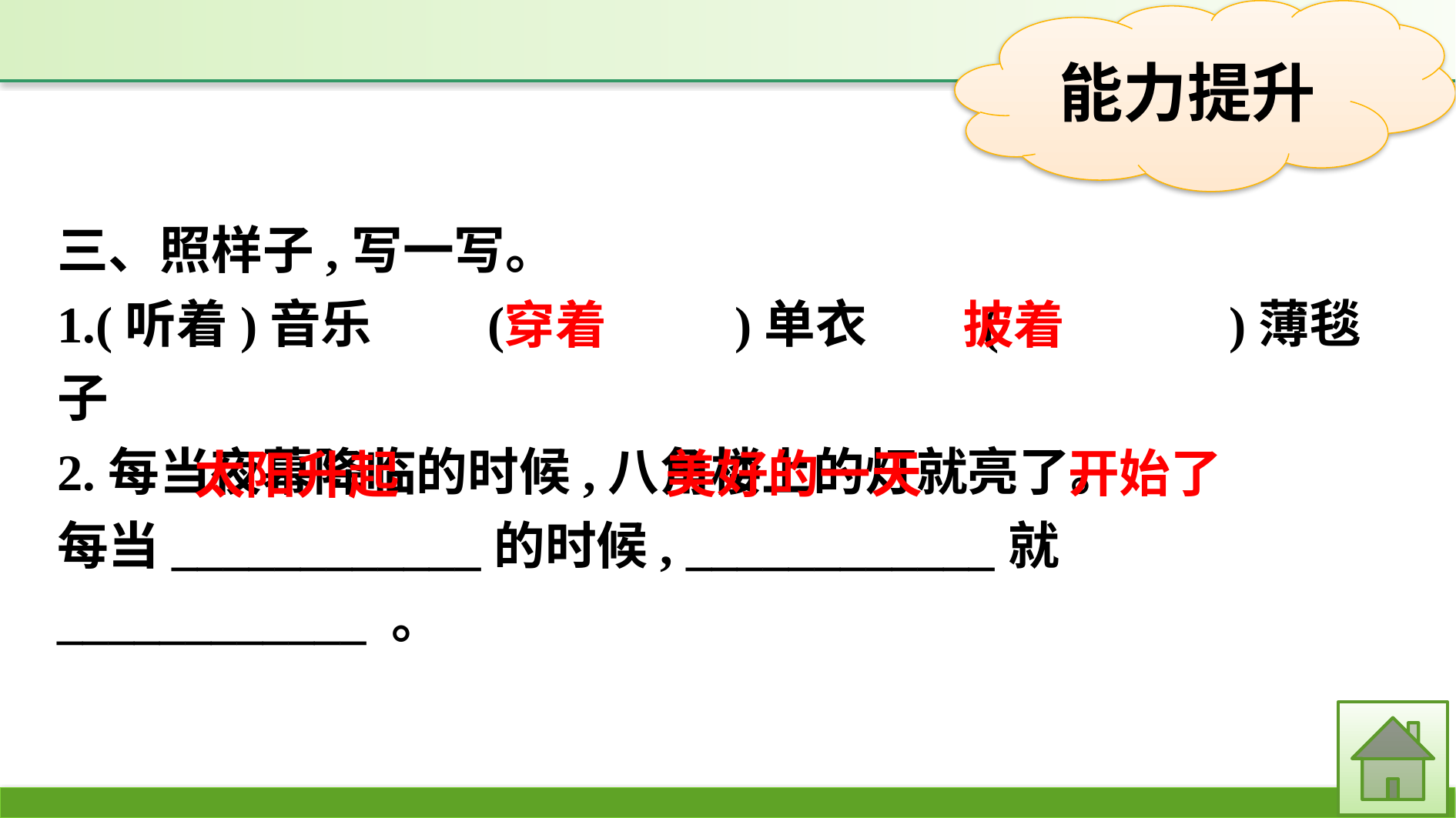

三、照样子,写一写。
1.(听着)音乐　　(　　　　)单衣　　(　　　　)薄毯子
2.每当夜幕降临的时候,八角楼上的灯就亮了。
每当____________的时候, ____________就____________ 。
穿着
披着
开始了
美好的一天
太阳升起